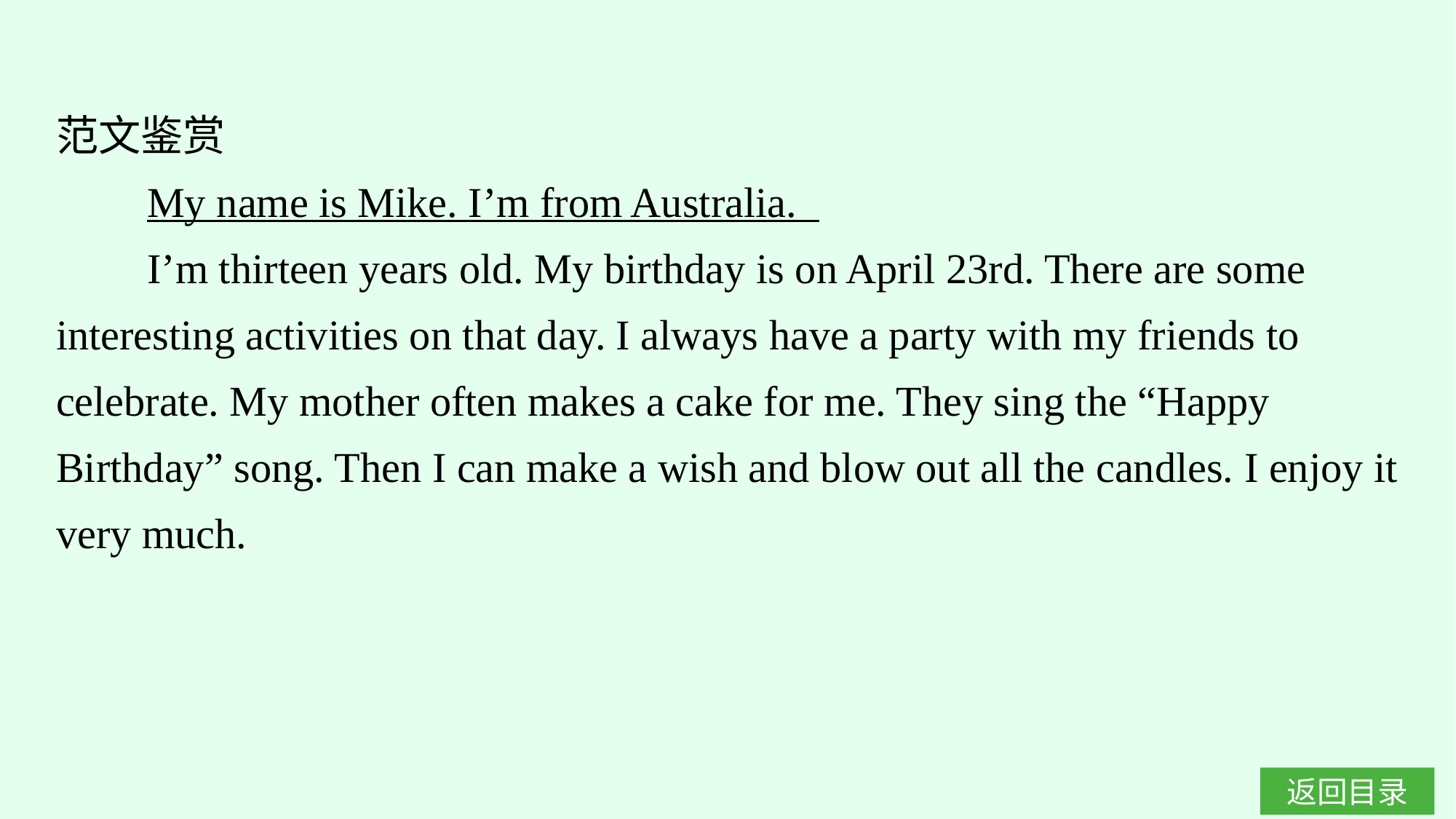

范文鉴赏
My name is Mike. I’m from Australia.
I’m thirteen years old. My birthday is on April 23rd. There are some interesting activities on that day. I always have a party with my friends to celebrate. My mother often makes a cake for me. They sing the “Happy Birthday” song. Then I can make a wish and blow out all the candles. I enjoy it very much.